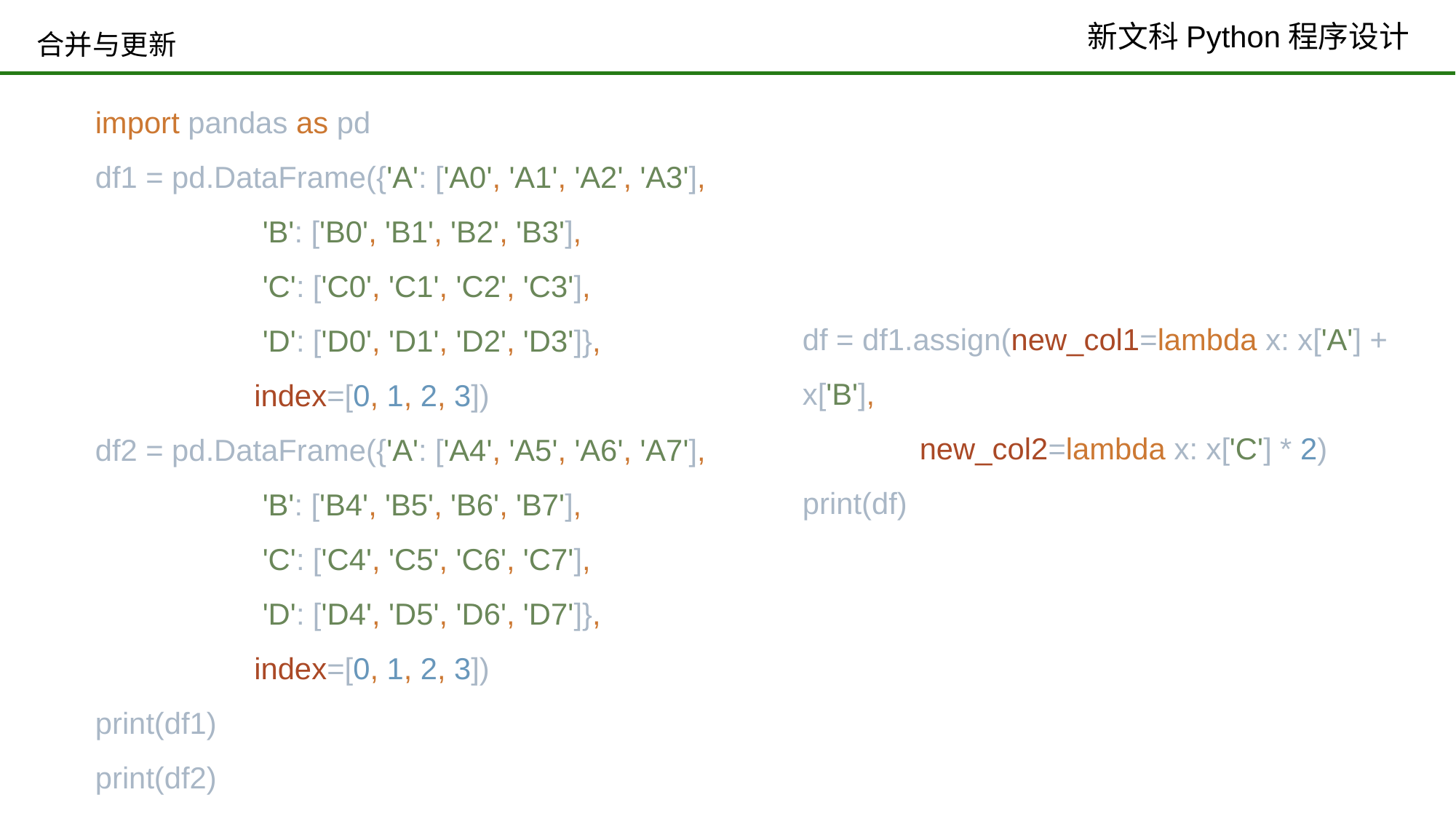

# 合并与更新
import pandas as pd
df1 = pd.DataFrame({'A': ['A0', 'A1', 'A2', 'A3'],
                    'B': ['B0', 'B1', 'B2', 'B3'],
                    'C': ['C0', 'C1', 'C2', 'C3'],
                    'D': ['D0', 'D1', 'D2', 'D3']},
                   index=[0, 1, 2, 3])
df2 = pd.DataFrame({'A': ['A4', 'A5', 'A6', 'A7'],
                    'B': ['B4', 'B5', 'B6', 'B7'],
                    'C': ['C4', 'C5', 'C6', 'C7'],
                    'D': ['D4', 'D5', 'D6', 'D7']},
                   index=[0, 1, 2, 3])
print(df1)
print(df2)
df = df1.assign(new_col1=lambda x: x['A'] + x['B'],
              new_col2=lambda x: x['C'] * 2)
print(df)